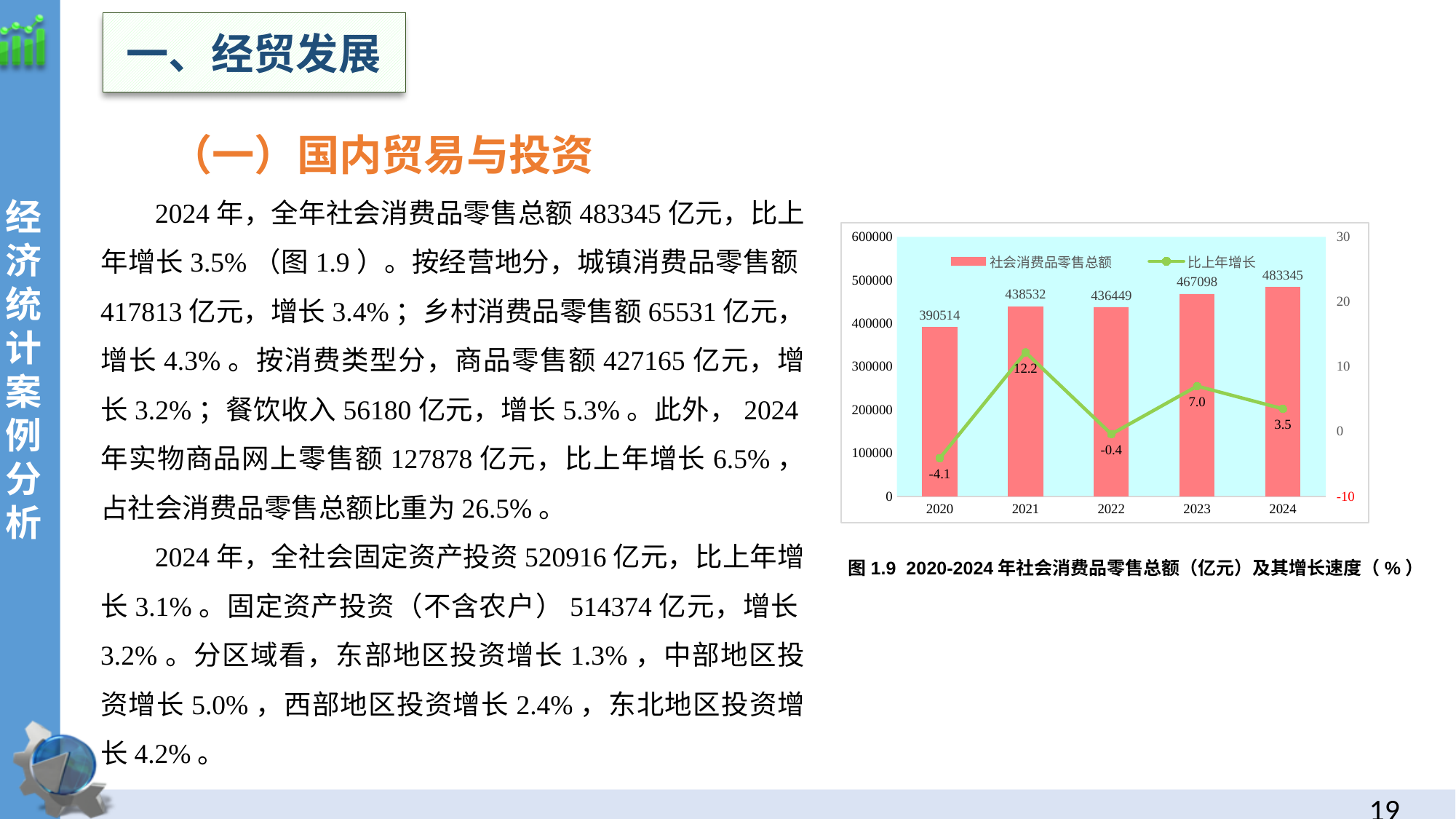

一、经贸发展
   （一）国内贸易与投资
2024年，全年社会消费品零售总额483345亿元，比上年增长3.5%（图1.9）。按经营地分，城镇消费品零售额417813亿元，增长3.4%；乡村消费品零售额65531亿元，增长4.3%。按消费类型分，商品零售额427165亿元，增长3.2%；餐饮收入56180亿元，增长5.3%。此外，2024年实物商品网上零售额127878亿元，比上年增长6.5%，占社会消费品零售总额比重为26.5%。
2024年，全社会固定资产投资520916亿元，比上年增长3.1%。固定资产投资（不含农户）514374亿元，增长3.2%。分区域看，东部地区投资增长1.3%，中部地区投资增长5.0%，西部地区投资增长2.4%，东北地区投资增长4.2%。

经
济统计案例分析

### Chart

| Category | 社会消费品零售总额 | 比上年增长 |
|---|---|---|
| 2020 | 390514.0 | -4.1 |
| 2021 | 438532.0 | 12.2 |
| 2022 | 436449.0 | -0.4 |
| 2023 | 467098.0 | 7.0 |
| 2024 | 483345.0 | 3.5 |
图1.9  2020-2024年社会消费品零售总额（亿元）及其增长速度（%）
19